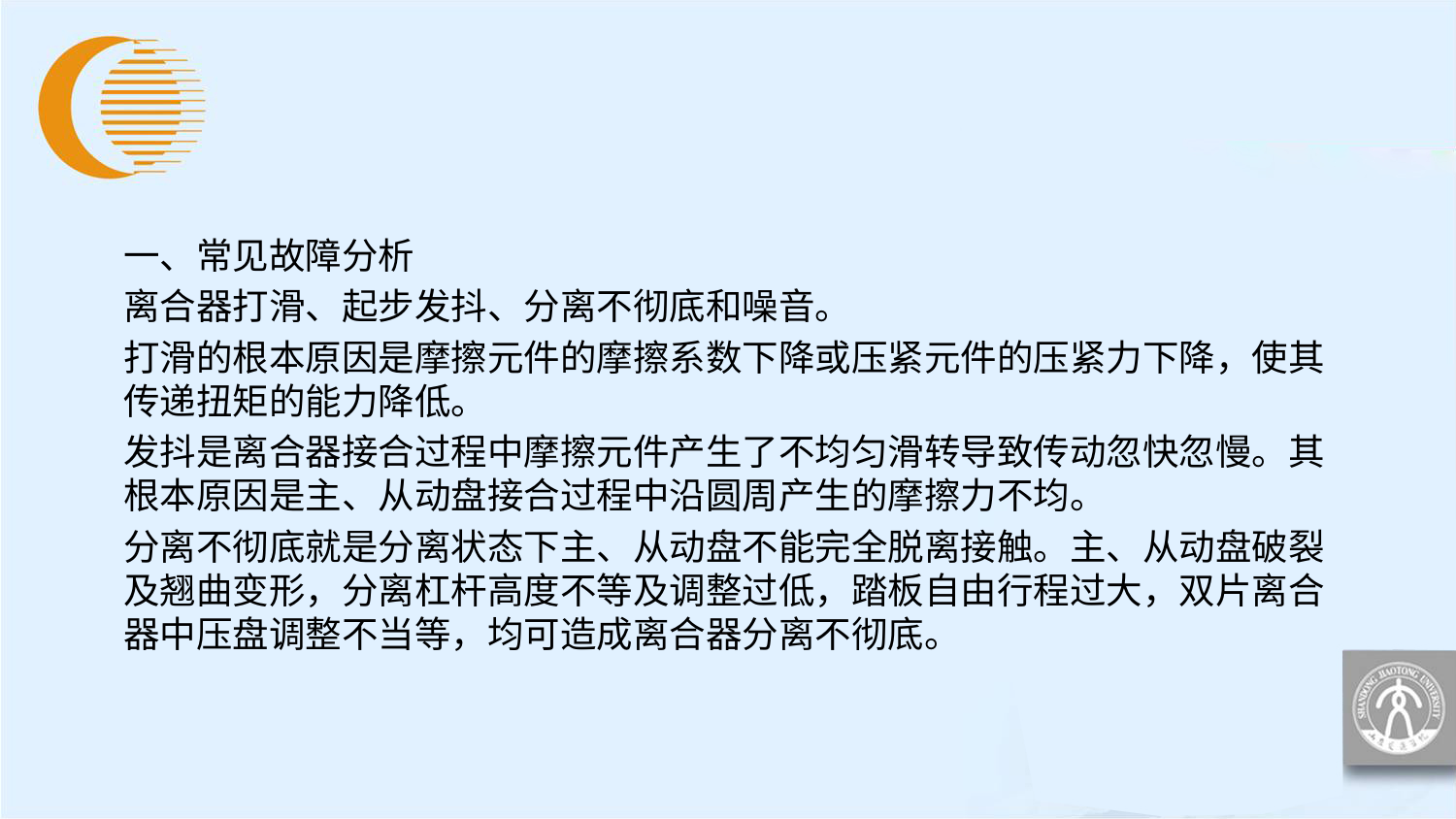

一、常见故障分析
离合器打滑、起步发抖、分离不彻底和噪音。
打滑的根本原因是摩擦元件的摩擦系数下降或压紧元件的压紧力下降，使其传递扭矩的能力降低。
发抖是离合器接合过程中摩擦元件产生了不均匀滑转导致传动忽快忽慢。其根本原因是主、从动盘接合过程中沿圆周产生的摩擦力不均。
分离不彻底就是分离状态下主、从动盘不能完全脱离接触。主、从动盘破裂及翘曲变形，分离杠杆高度不等及调整过低，踏板自由行程过大，双片离合器中压盘调整不当等，均可造成离合器分离不彻底。